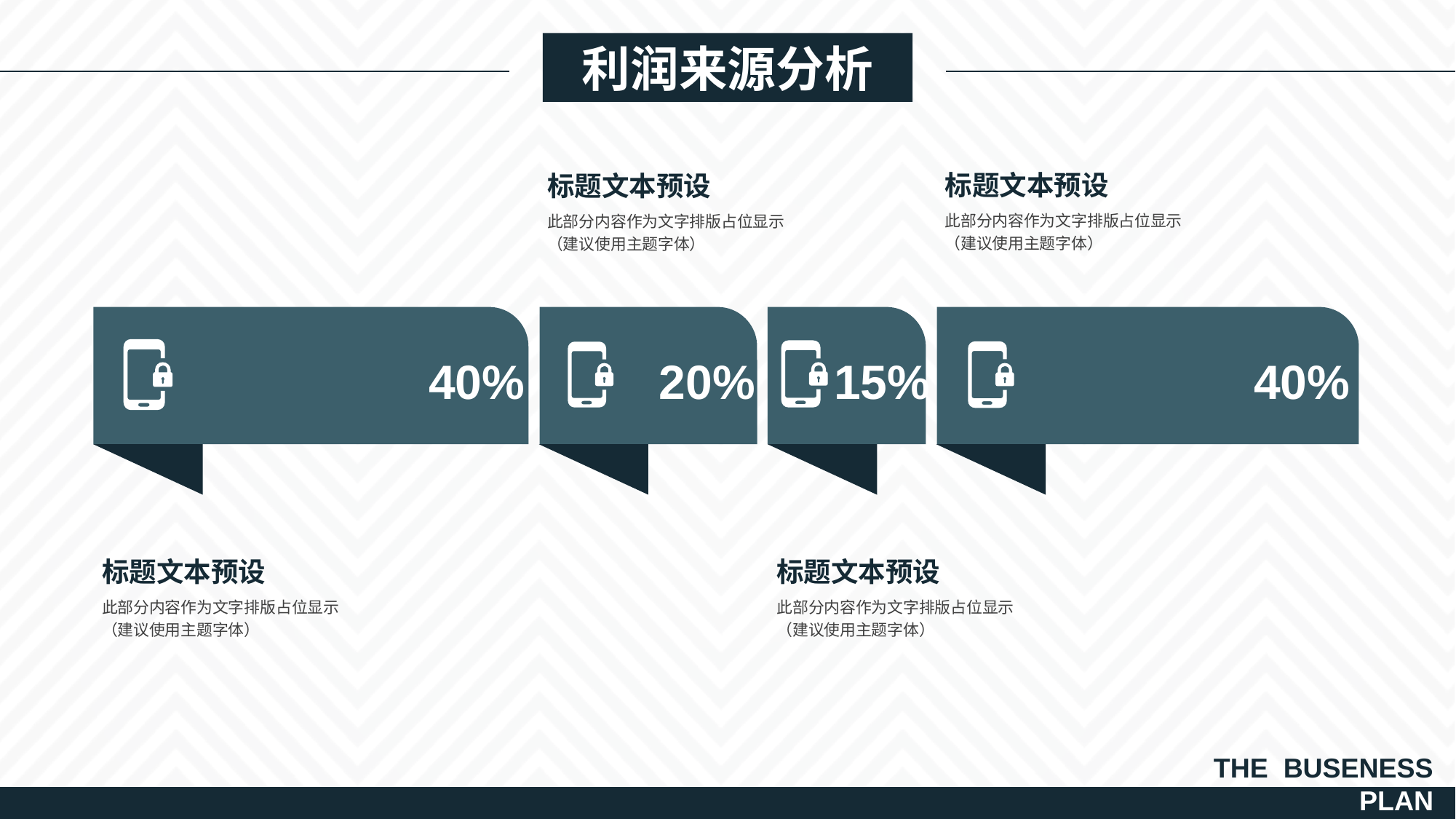

利润来源分析
标题文本预设
此部分内容作为文字排版占位显示
（建议使用主题字体）
标题文本预设
此部分内容作为文字排版占位显示
（建议使用主题字体）

40%
20%
15%
40%
标题文本预设
此部分内容作为文字排版占位显示
（建议使用主题字体）
标题文本预设
此部分内容作为文字排版占位显示
（建议使用主题字体）
THE  BUSENESS
PLAN